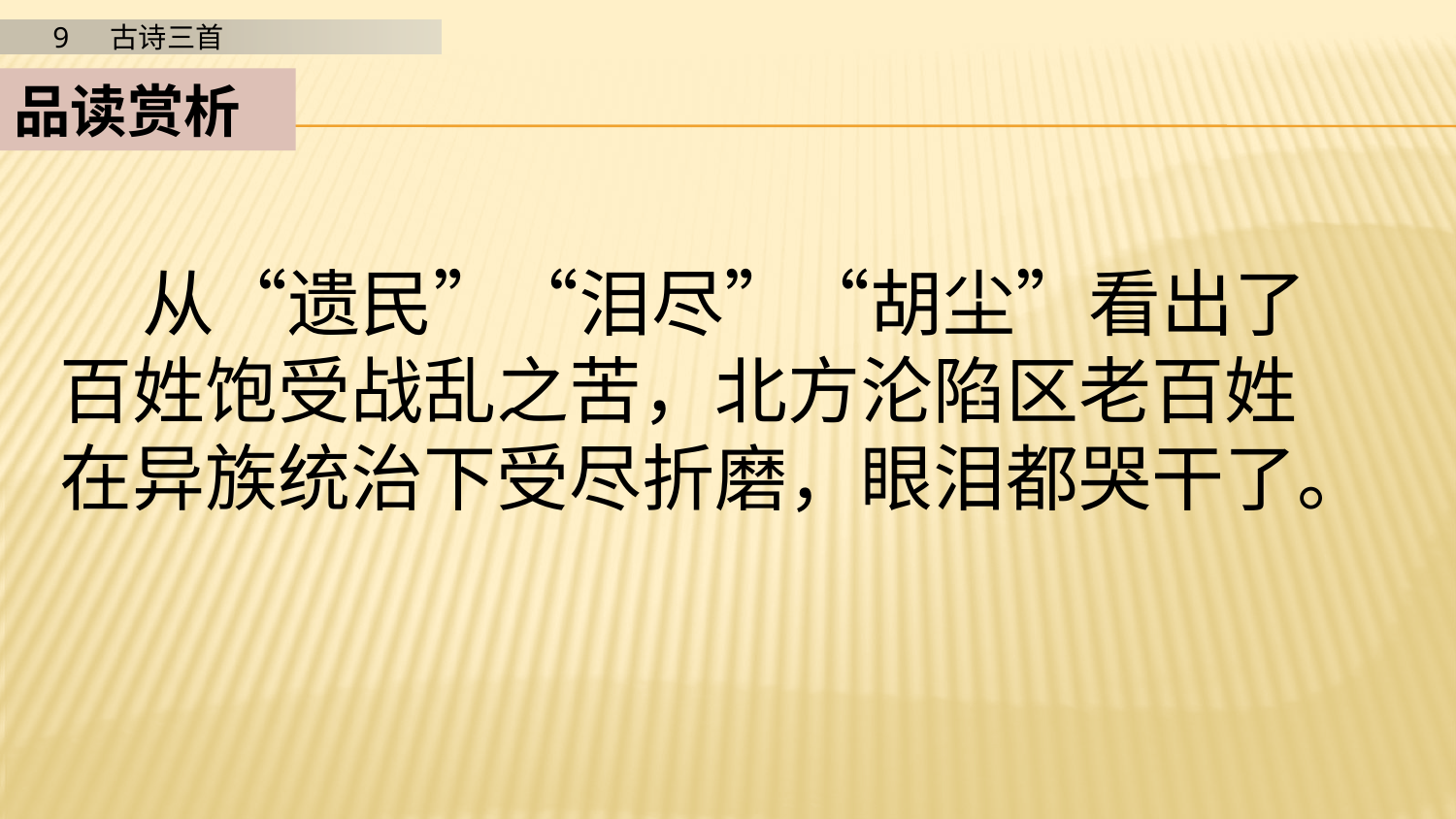

品读赏析
    从“遗民”“泪尽”“胡尘”看出了百姓饱受战乱之苦，北方沦陷区老百姓在异族统治下受尽折磨，眼泪都哭干了。